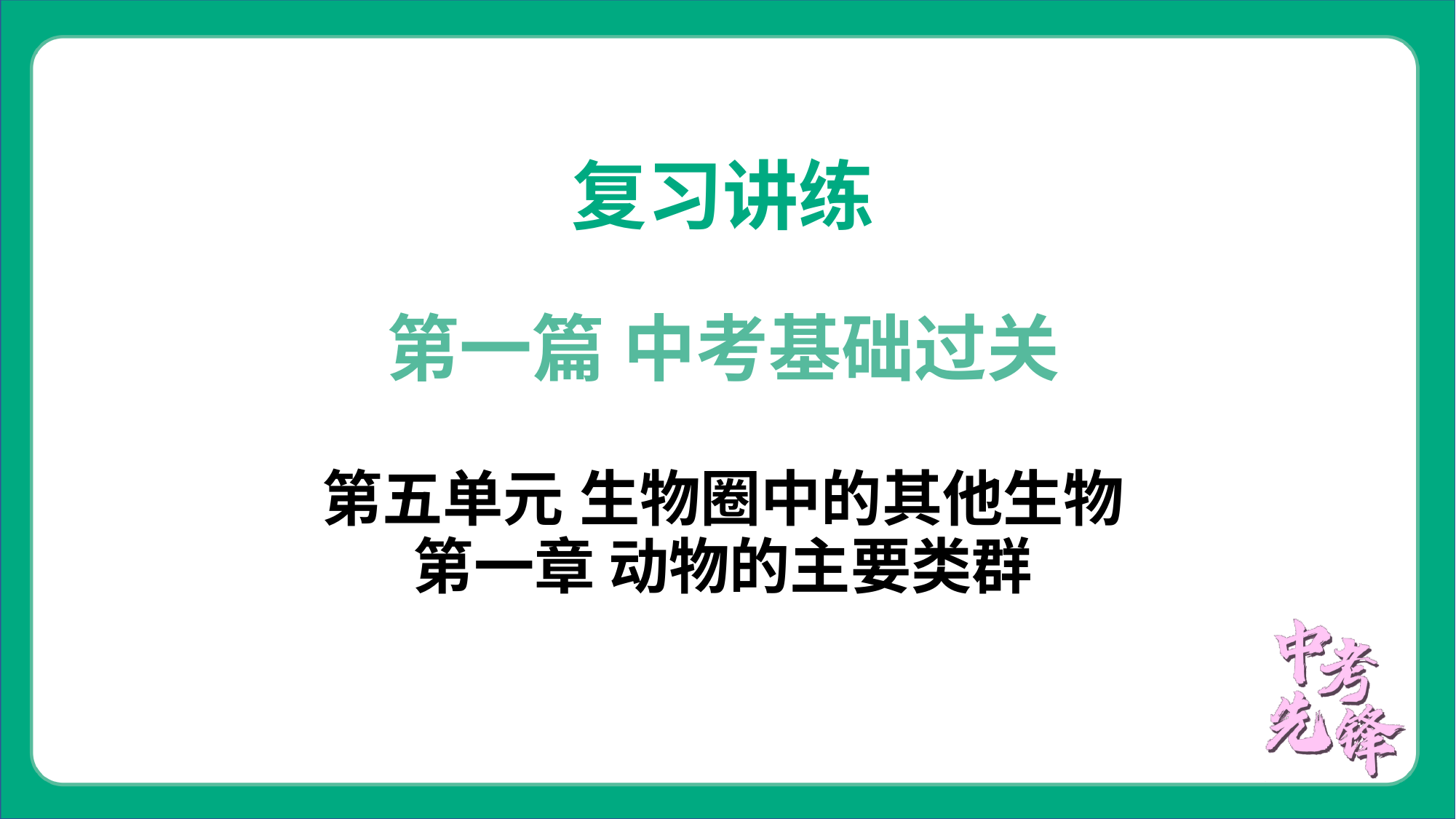

复习讲练
第一篇 中考基础过关
第五单元 生物圈中的其他生物
第一章 动物的主要类群